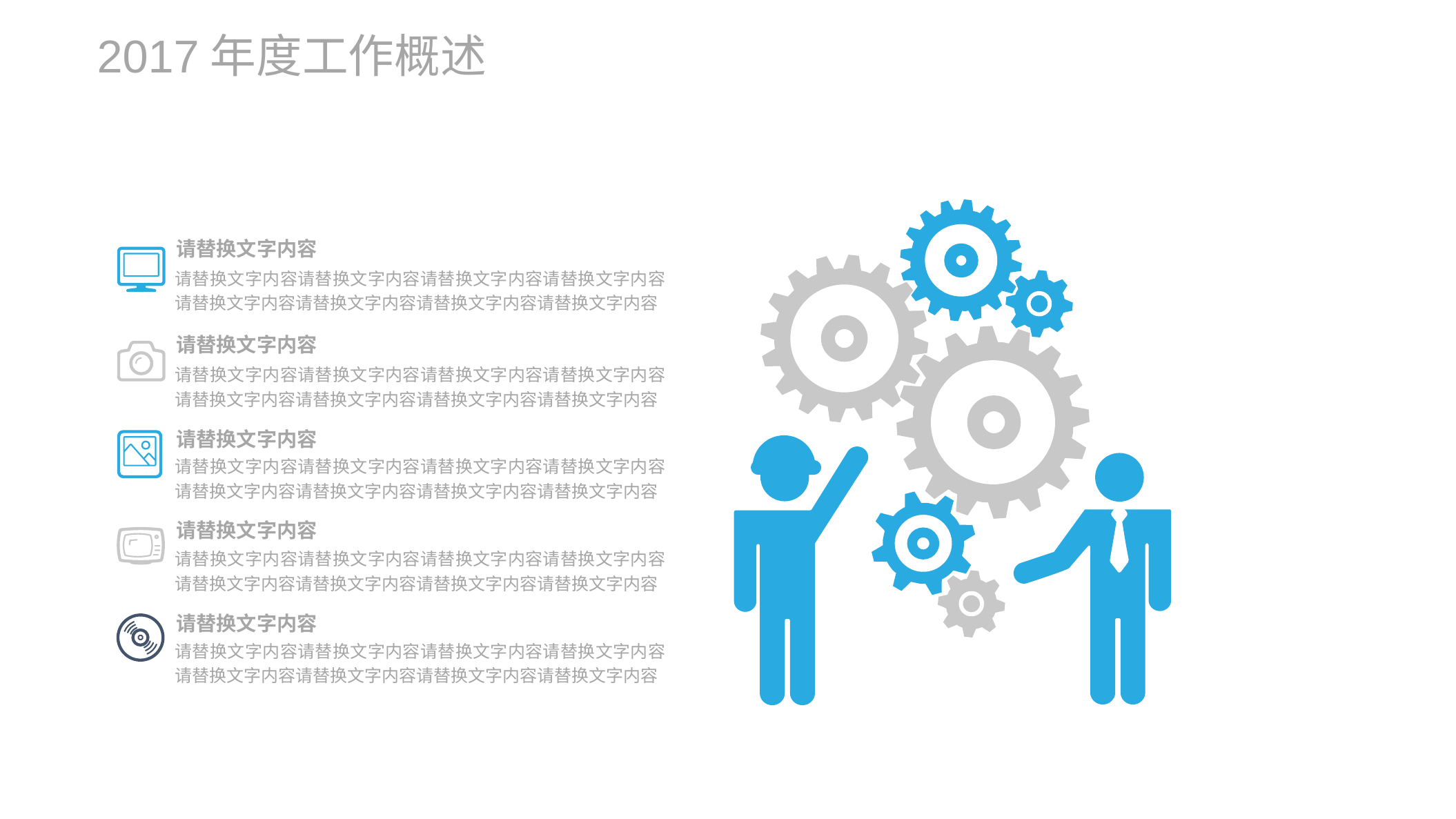

2017年度工作概述

请替换文字内容

请替换文字内容请替换文字内容请替换文字内容请替换文字内容请替换文字内容请替换文字内容请替换文字内容请替换文字内容

请替换文字内容

请替换文字内容请替换文字内容请替换文字内容请替换文字内容请替换文字内容请替换文字内容请替换文字内容请替换文字内容

请替换文字内容

请替换文字内容请替换文字内容请替换文字内容请替换文字内容请替换文字内容请替换文字内容请替换文字内容请替换文字内容

请替换文字内容

请替换文字内容请替换文字内容请替换文字内容请替换文字内容请替换文字内容请替换文字内容请替换文字内容请替换文字内容

请替换文字内容

请替换文字内容请替换文字内容请替换文字内容请替换文字内容请替换文字内容请替换文字内容请替换文字内容请替换文字内容